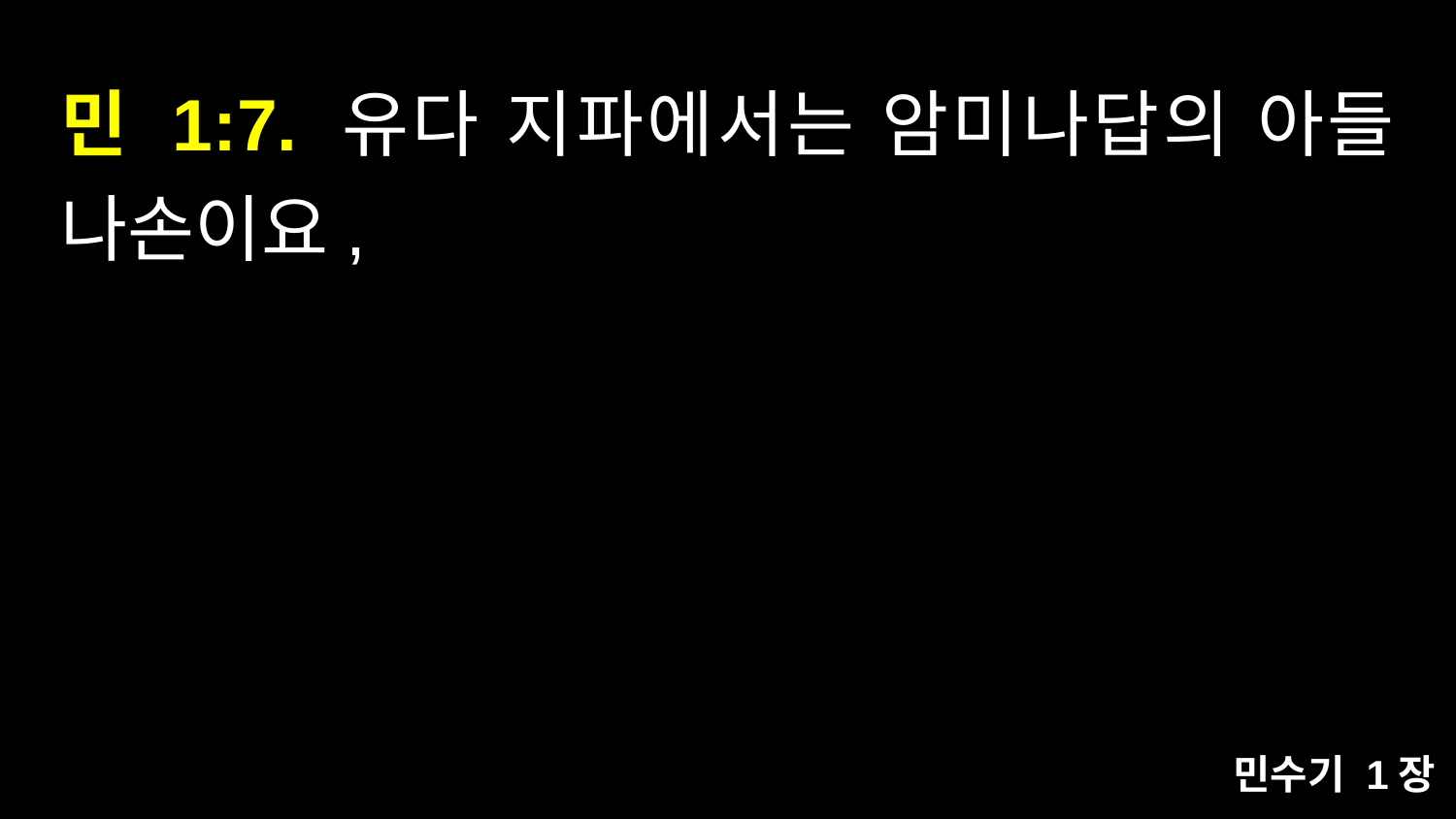

# 민 1:7. 유다 지파에서는 암미나답의 아들 나손이요,
민수기 1장